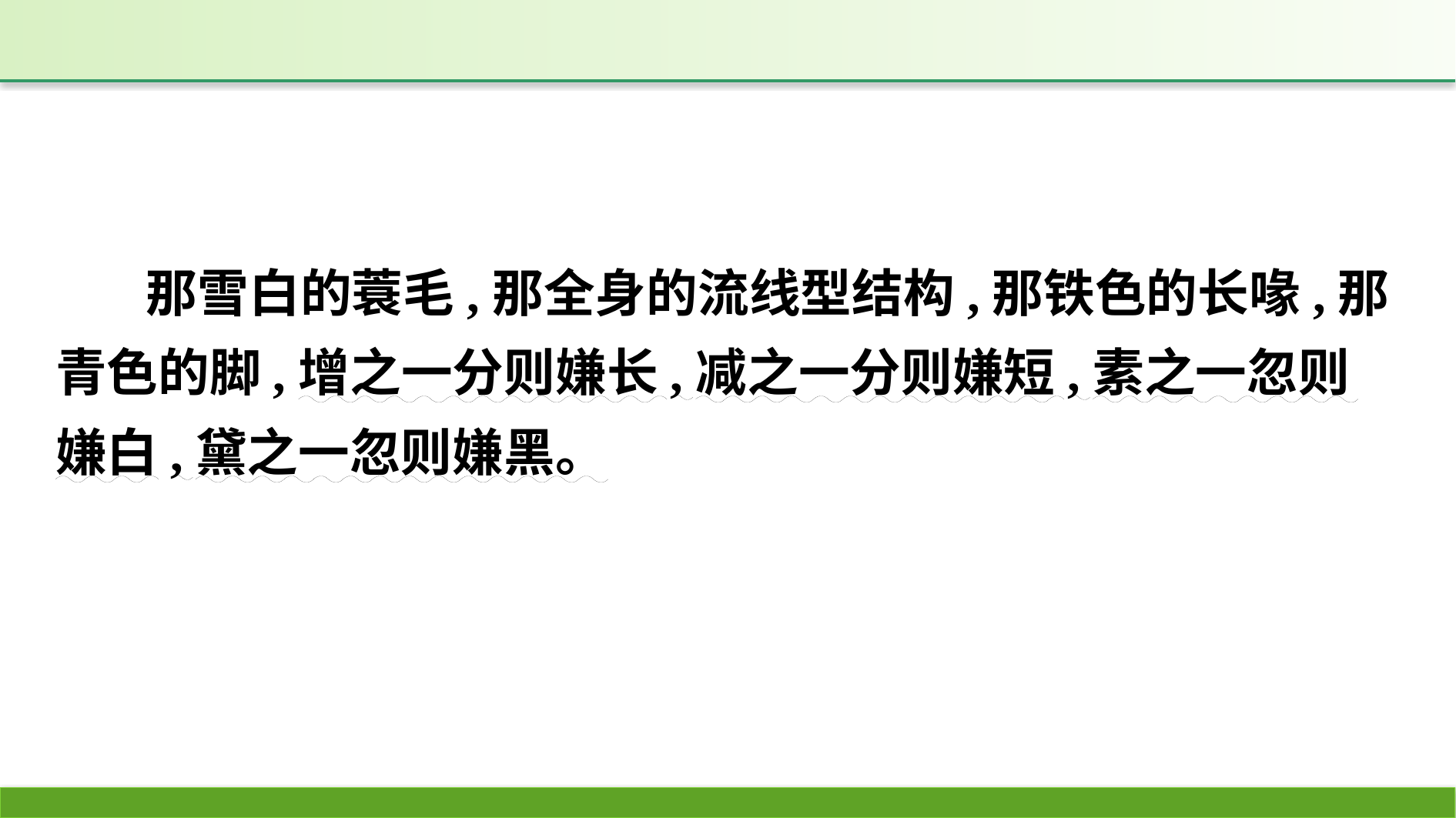

那雪白的蓑毛,那全身的流线型结构,那铁色的长喙,那青色的脚,增之一分则嫌长,减之一分则嫌短,素之一忽则嫌白,黛之一忽则嫌黑。